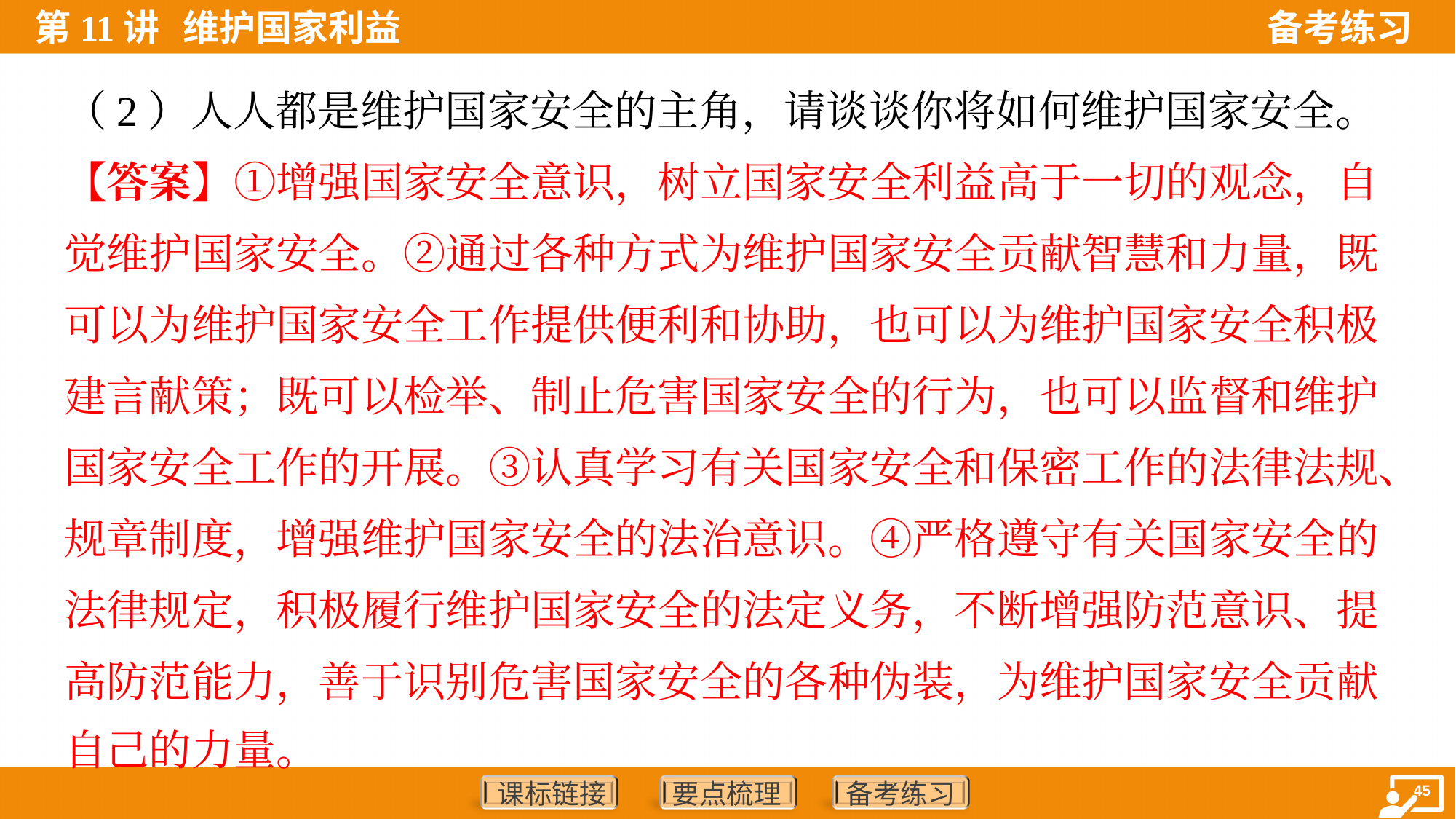

（2）人人都是维护国家安全的主角，请谈谈你将如何维护国家安全。
【答案】①增强国家安全意识，树立国家安全利益高于一切的观念，自
觉维护国家安全。②通过各种方式为维护国家安全贡献智慧和力量，既
可以为维护国家安全工作提供便利和协助，也可以为维护国家安全积极
建言献策；既可以检举、制止危害国家安全的行为，也可以监督和维护
国家安全工作的开展。③认真学习有关国家安全和保密工作的法律法规、
规章制度，增强维护国家安全的法治意识。④严格遵守有关国家安全的
法律规定，积极履行维护国家安全的法定义务，不断增强防范意识、提
高防范能力，善于识别危害国家安全的各种伪装，为维护国家安全贡献
自己的力量。